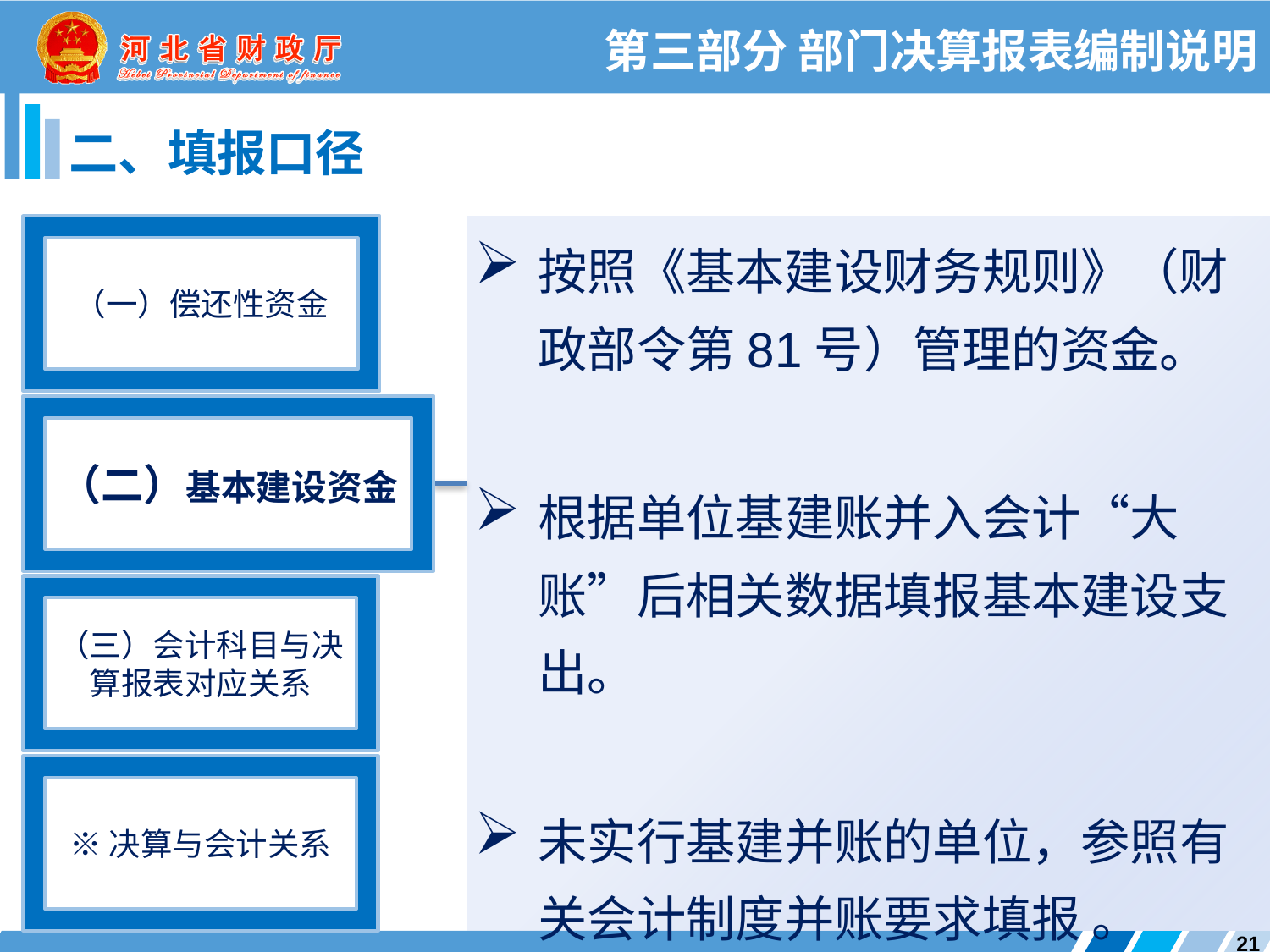

第三部分 部门决算报表编制说明
二、填报口径
（一）偿还性资金
按照《基本建设财务规则》（财政部令第81号）管理的资金。

根据单位基建账并入会计“大账”后相关数据填报基本建设支出。

未实行基建并账的单位，参照有关会计制度并账要求填报 。

（二）基本建设资金
（三）会计科目与决算报表对应关系
※决算与会计关系
21